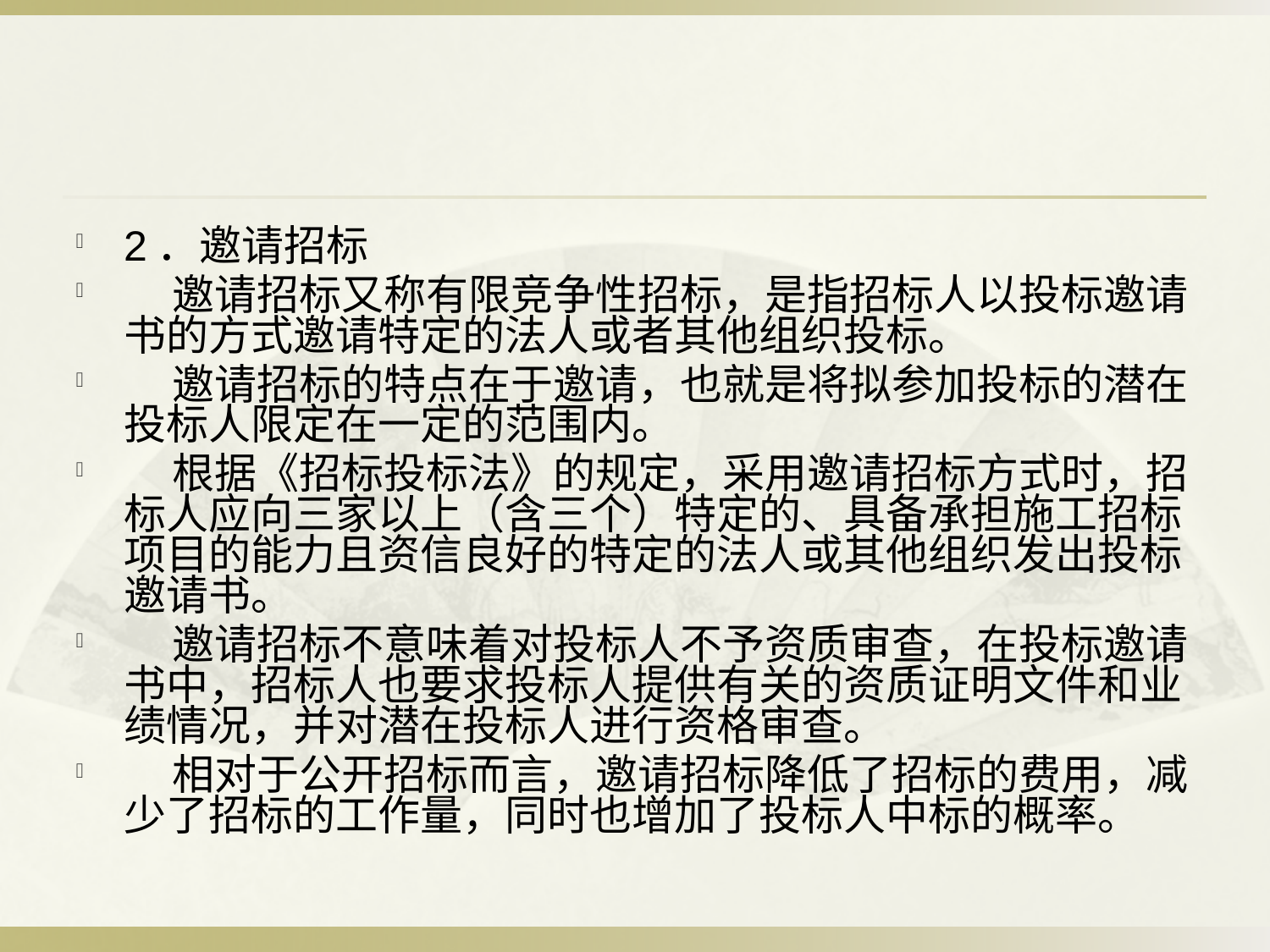

#
2．邀请招标
    邀请招标又称有限竞争性招标，是指招标人以投标邀请书的方式邀请特定的法人或者其他组织投标。
    邀请招标的特点在于邀请，也就是将拟参加投标的潜在投标人限定在一定的范围内。
    根据《招标投标法》的规定，采用邀请招标方式时，招标人应向三家以上（含三个）特定的、具备承担施工招标项目的能力且资信良好的特定的法人或其他组织发出投标邀请书。
    邀请招标不意味着对投标人不予资质审查，在投标邀请书中，招标人也要求投标人提供有关的资质证明文件和业绩情况，并对潜在投标人进行资格审查。
    相对于公开招标而言，邀请招标降低了招标的费用，减少了招标的工作量，同时也增加了投标人中标的概率。